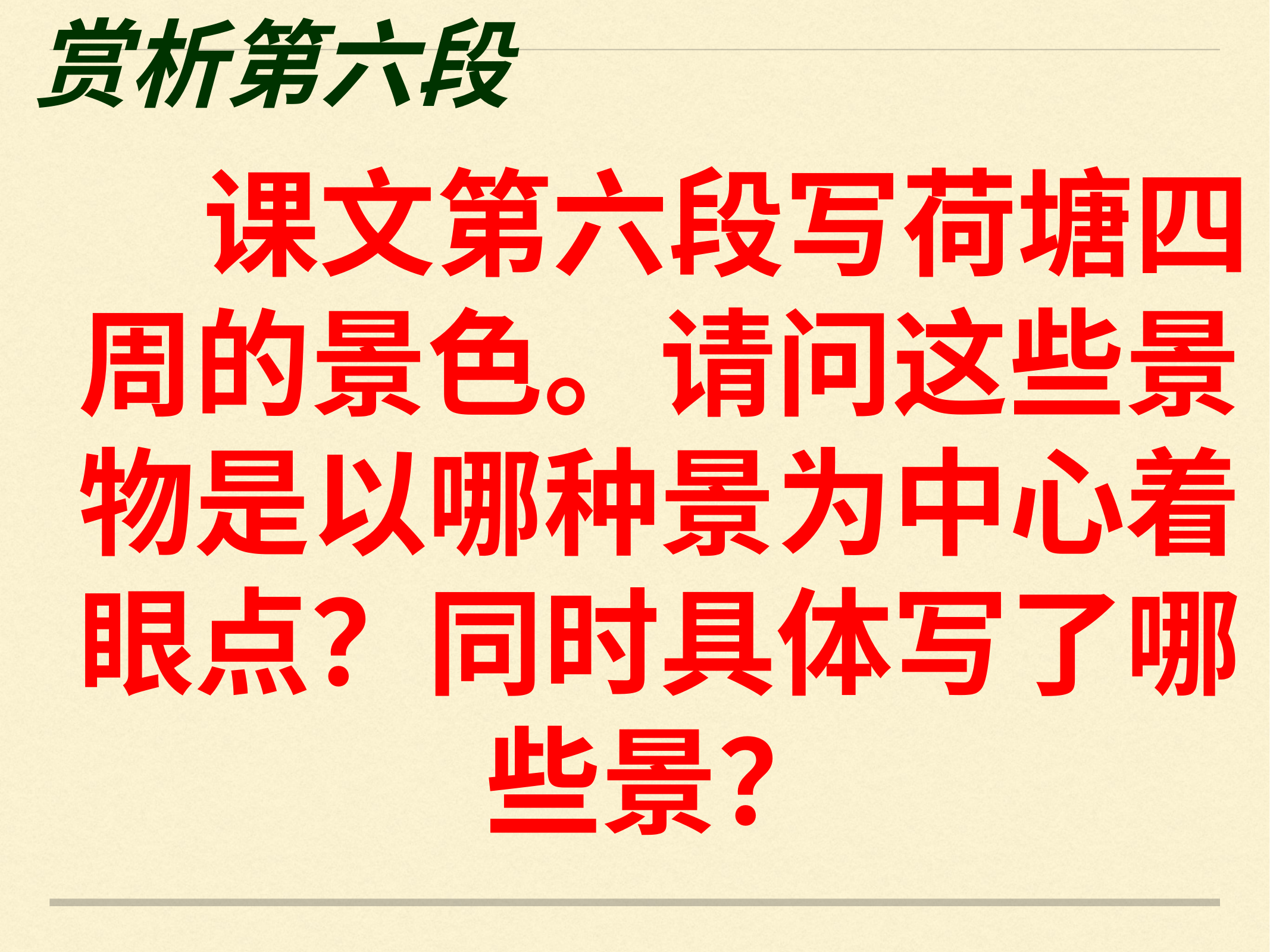

赏析第六段
    课文第六段写荷塘四周的景色。请问这些景物是以哪种景为中心着眼点？同时具体写了哪些景？